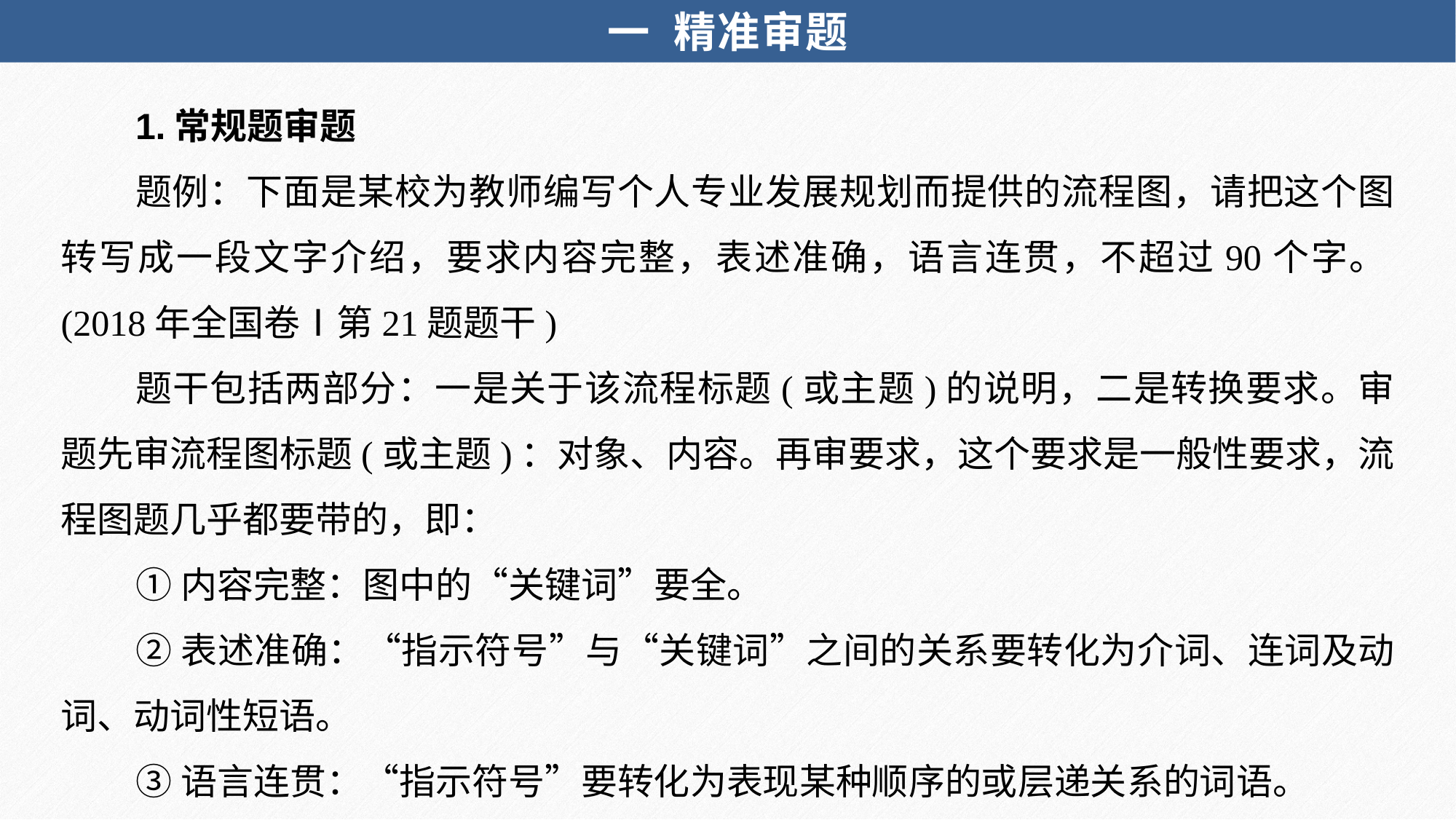

一  精准审题
1.常规题审题
题例：下面是某校为教师编写个人专业发展规划而提供的流程图，请把这个图转写成一段文字介绍，要求内容完整，表述准确，语言连贯，不超过90个字。(2018年全国卷Ⅰ第21题题干)
题干包括两部分：一是关于该流程标题(或主题)的说明，二是转换要求。审题先审流程图标题(或主题)：对象、内容。再审要求，这个要求是一般性要求，流程图题几乎都要带的，即：
①内容完整：图中的“关键词”要全。
②表述准确：“指示符号”与“关键词”之间的关系要转化为介词、连词及动词、动词性短语。
③语言连贯：“指示符号”要转化为表现某种顺序的或层递关系的词语。